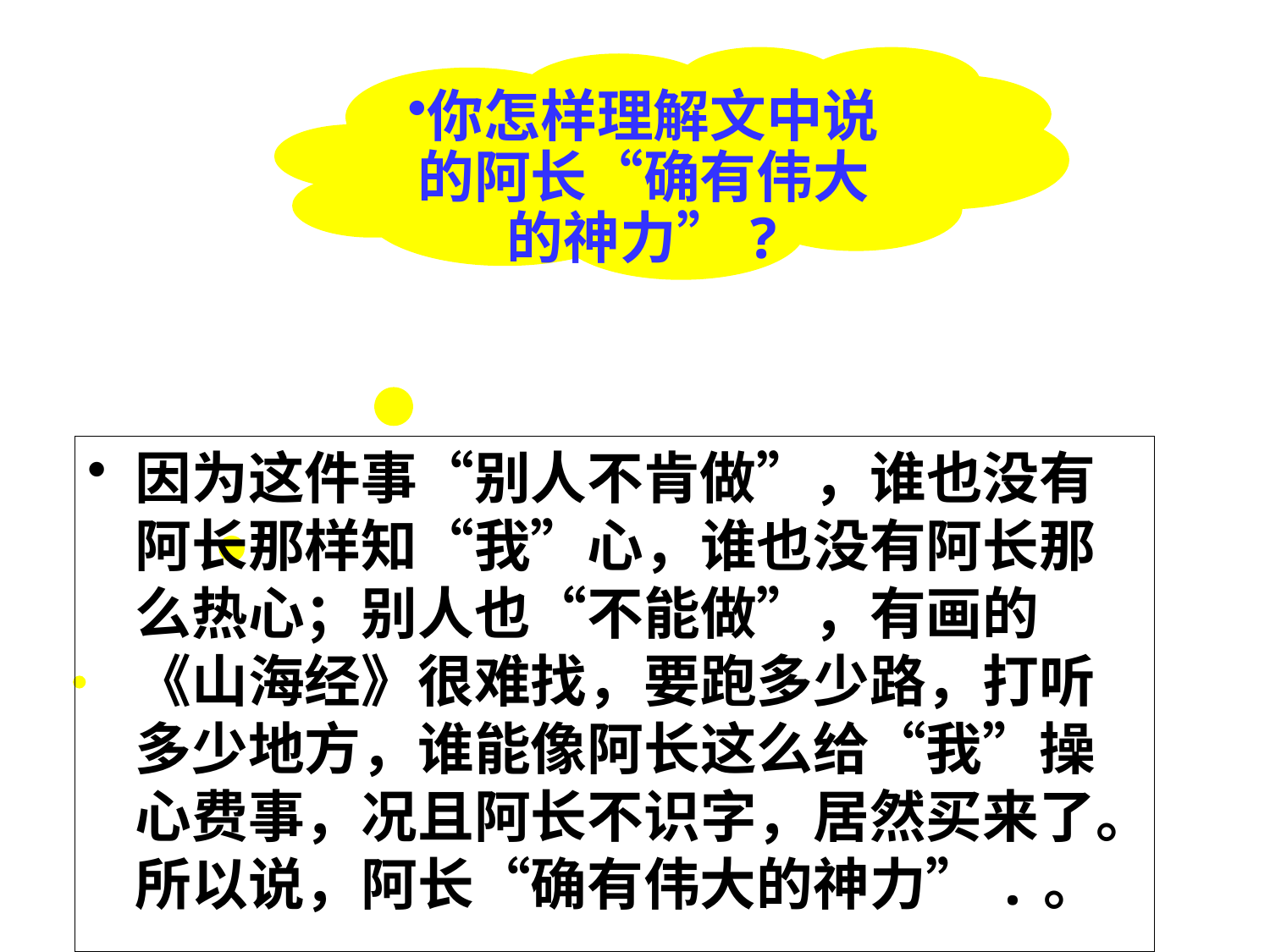

你怎样理解文中说的阿长“确有伟大的神力”?
因为这件事“别人不肯做”，谁也没有阿长那样知“我”心，谁也没有阿长那么热心；别人也“不能做”，有画的《山海经》很难找，要跑多少路，打听多少地方，谁能像阿长这么给“我”操心费事，况且阿长不识字，居然买来了。所以说，阿长“确有伟大的神力”.。